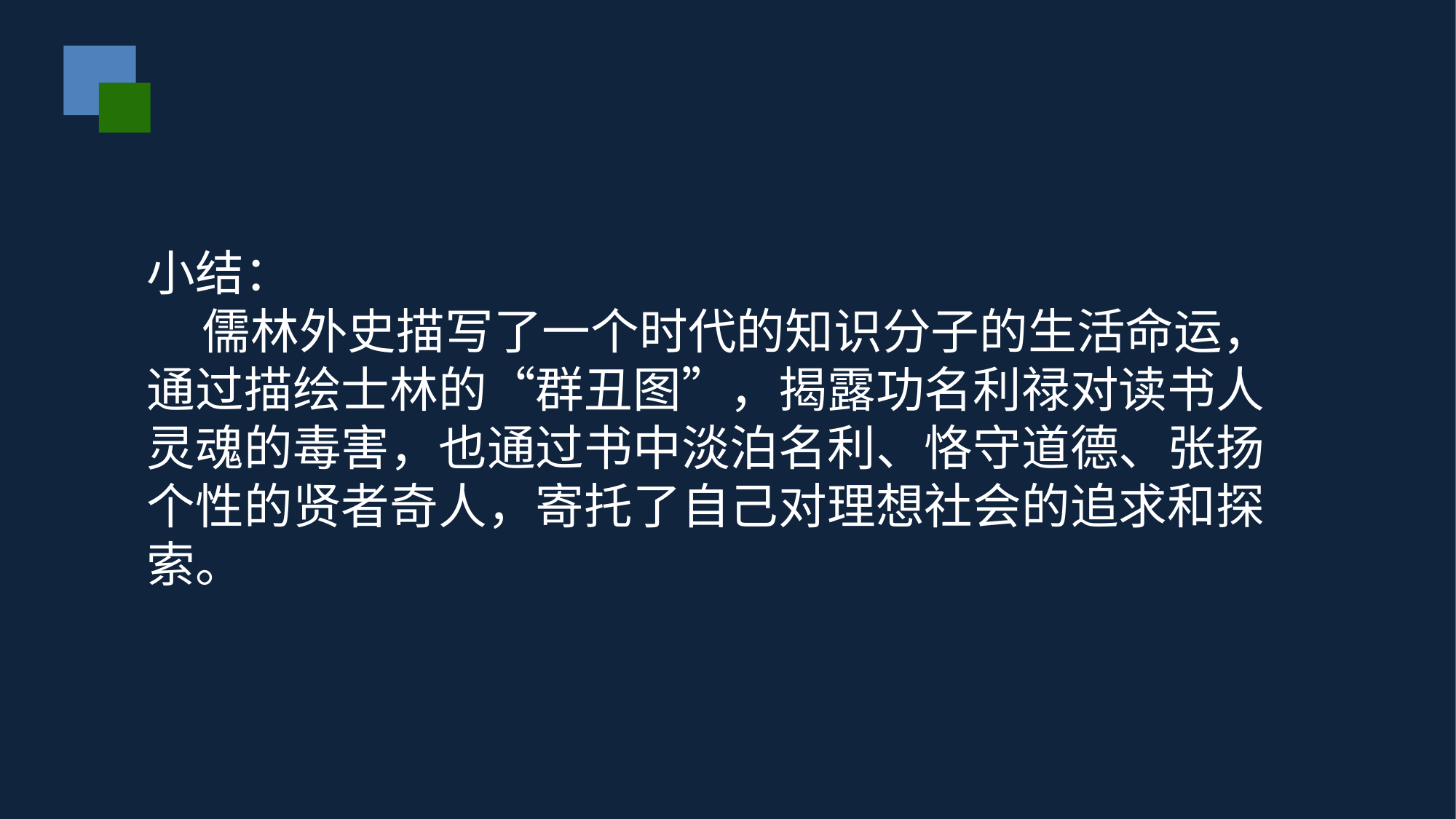

#

小结：
    儒林外史描写了一个时代的知识分子的生活命运，
通过描绘士林的“群丑图”，揭露功名利禄对读书人灵魂的毒害，也通过书中淡泊名利、恪守道德、张扬个性的贤者奇人，寄托了自己对理想社会的追求和探索。